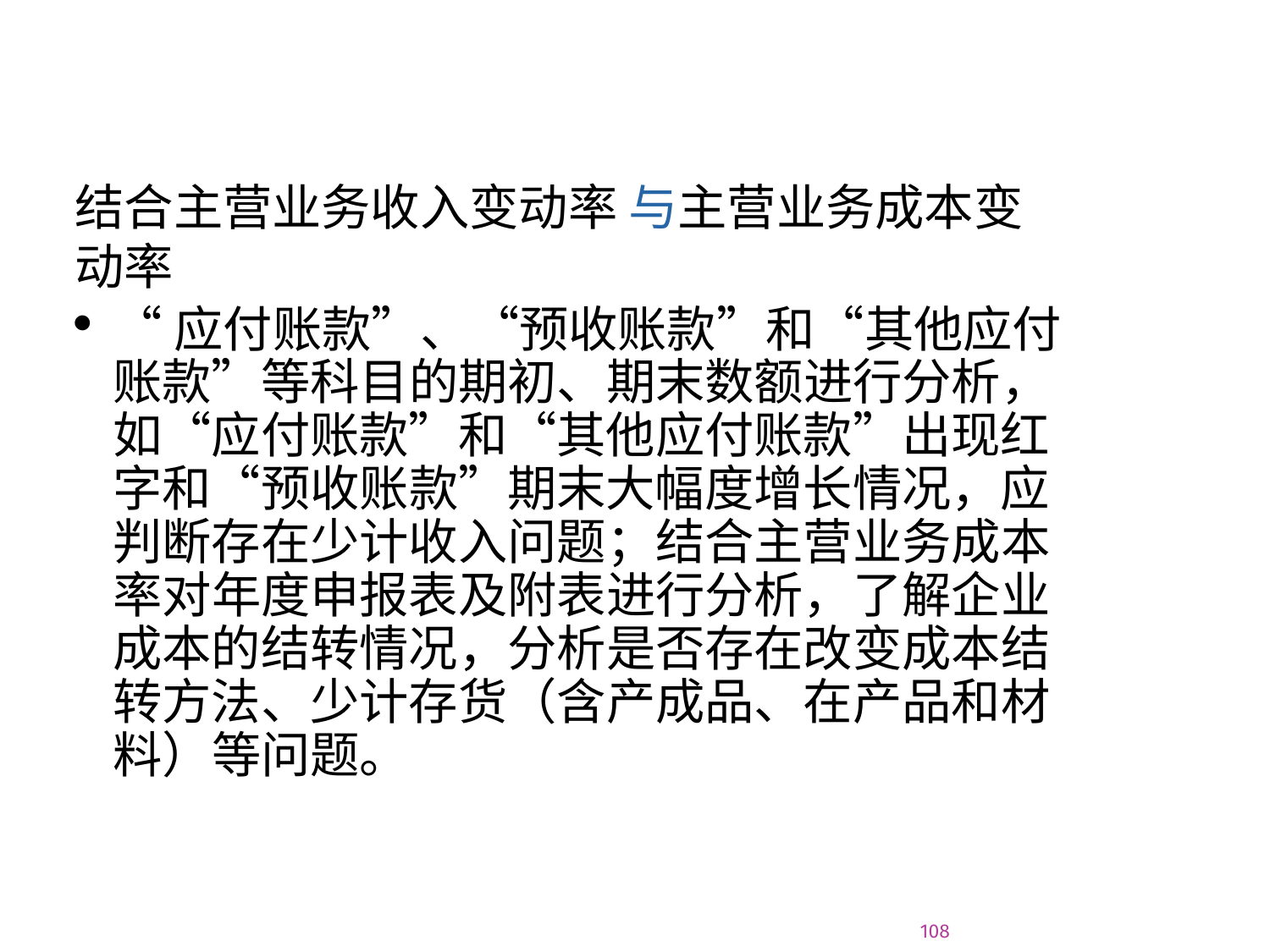

结合主营业务收入变动率 与主营业务成本变动率
“应付账款”、“预收账款”和“其他应付账款”等科目的期初、期末数额进行分析，如“应付账款”和“其他应付账款”出现红字和“预收账款”期末大幅度增长情况，应判断存在少计收入问题；结合主营业务成本率对年度申报表及附表进行分析，了解企业成本的结转情况，分析是否存在改变成本结转方法、少计存货（含产成品、在产品和材料）等问题。
2015/7/20
108